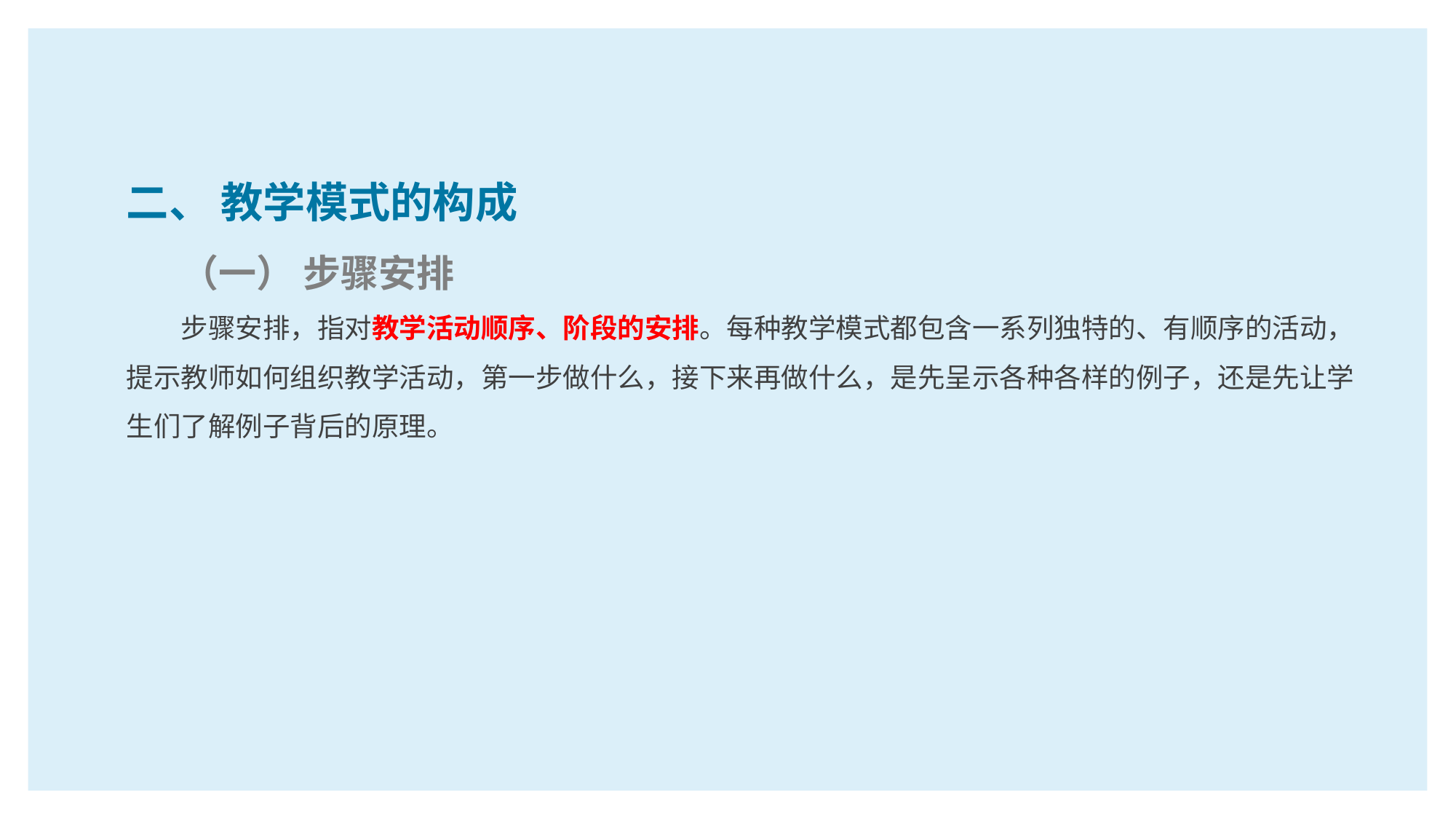

二、 教学模式的构成
（一） 步骤安排
步骤安排，指对教学活动顺序、阶段的安排。每种教学模式都包含一系列独特的、有顺序的活动，提示教师如何组织教学活动，第一步做什么，接下来再做什么，是先呈示各种各样的例子，还是先让学生们了解例子背后的原理。